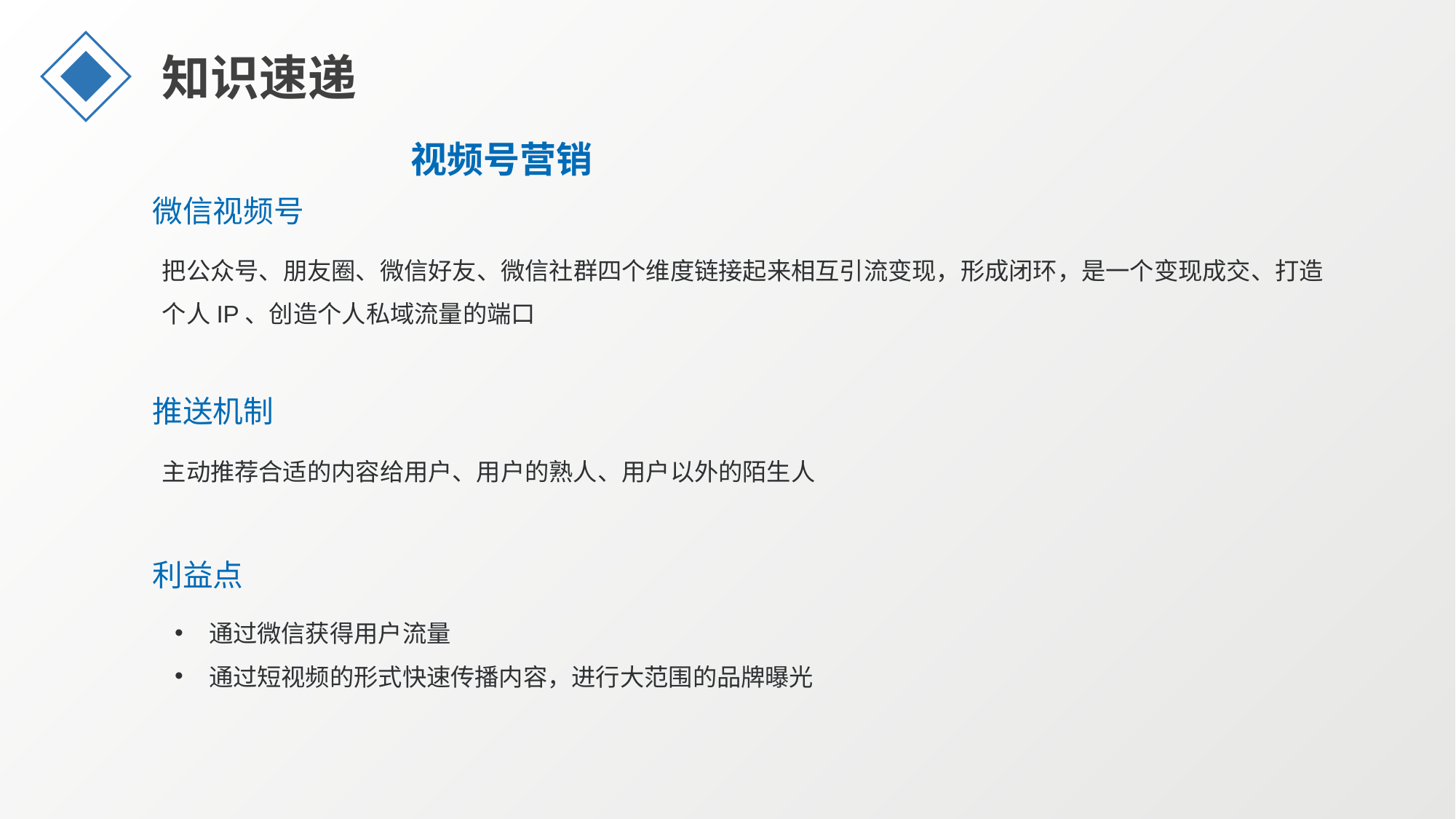

知识速递
视频号营销
微信视频号
把公众号、朋友圈、微信好友、微信社群四个维度链接起来相互引流变现，形成闭环，是一个变现成交、打造个人IP、创造个人私域流量的端口
推送机制
主动推荐合适的内容给用户、用户的熟人、用户以外的陌生人

利益点
通过微信获得用户流量
通过短视频的形式快速传播内容，进行大范围的品牌曝光